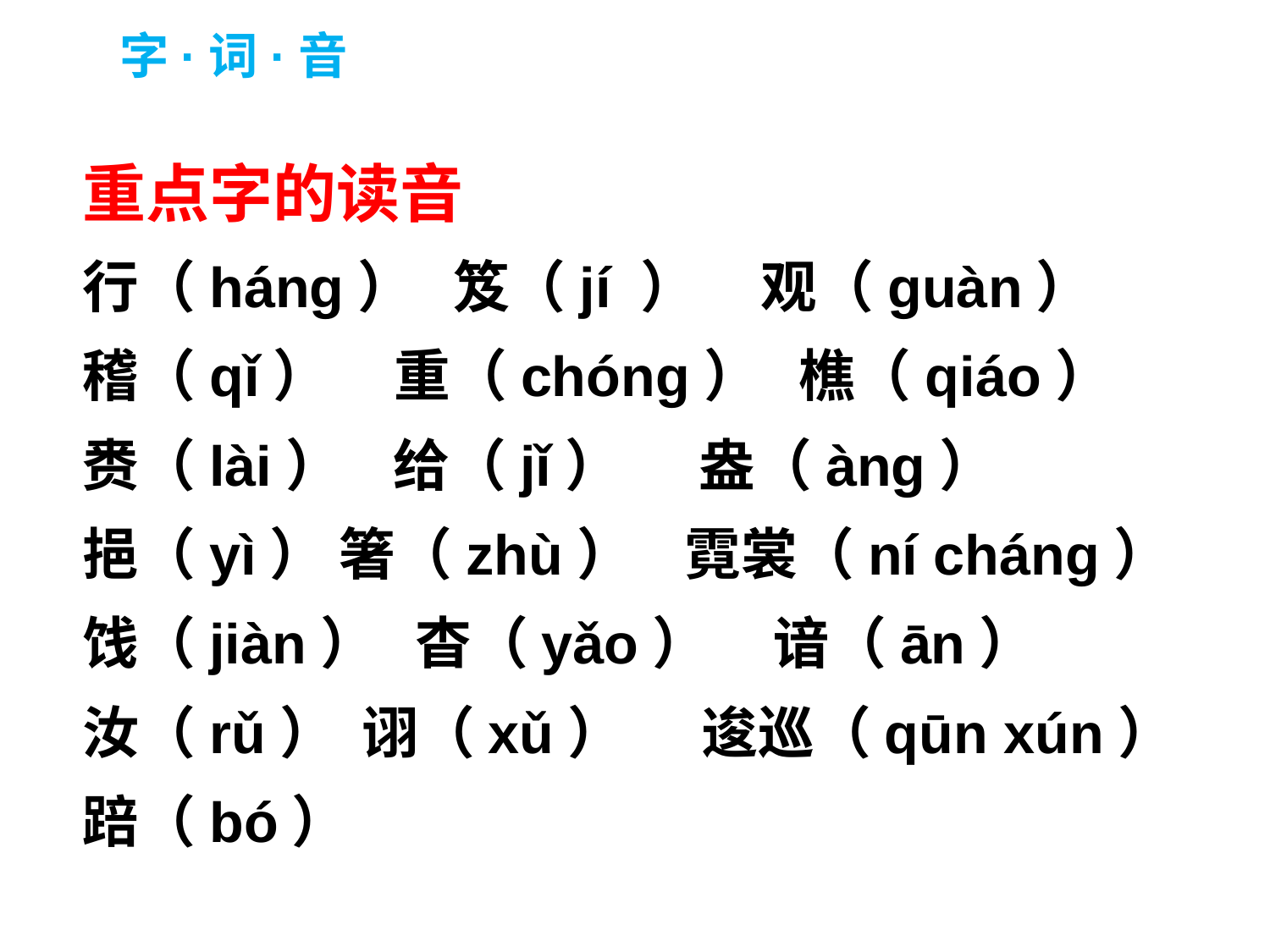

字·词·音
重点字的读音
行（háng）   笈（jí ）     观（guàn）
稽（qǐ）     重（chóng）   樵（qiáo）
赉（lài）    给（jǐ）      盎（àng）
挹（yì） 箸（zhù）    霓裳（ní cháng）
饯（jiàn）   杳（yǎo）     谙（ān）
汝（rǔ）  诩（xǔ）      逡巡（qūn xún）
踣（bó）